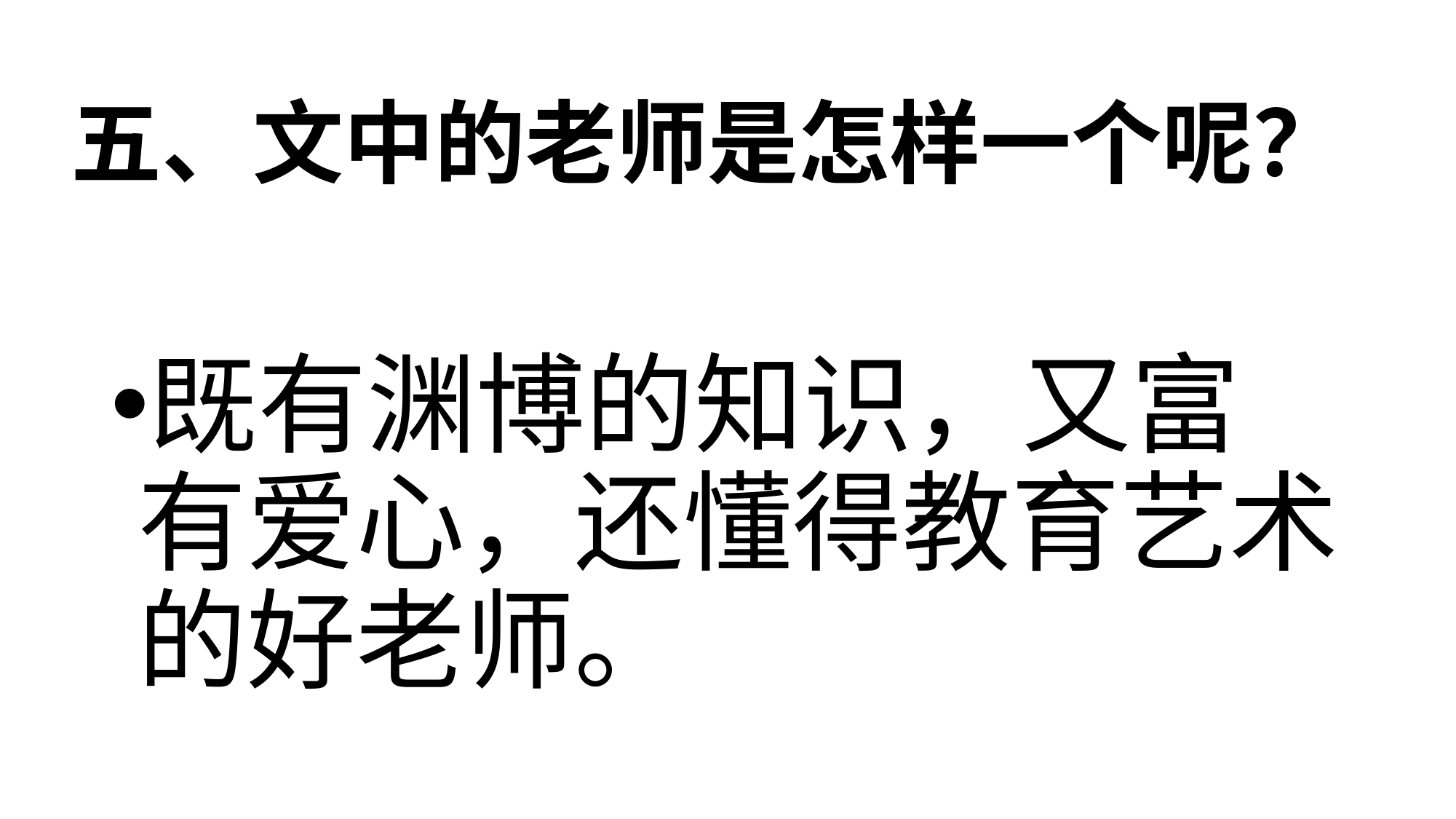

# 五、文中的老师是怎样一个呢？
既有渊博的知识，又富有爱心，还懂得教育艺术的好老师。